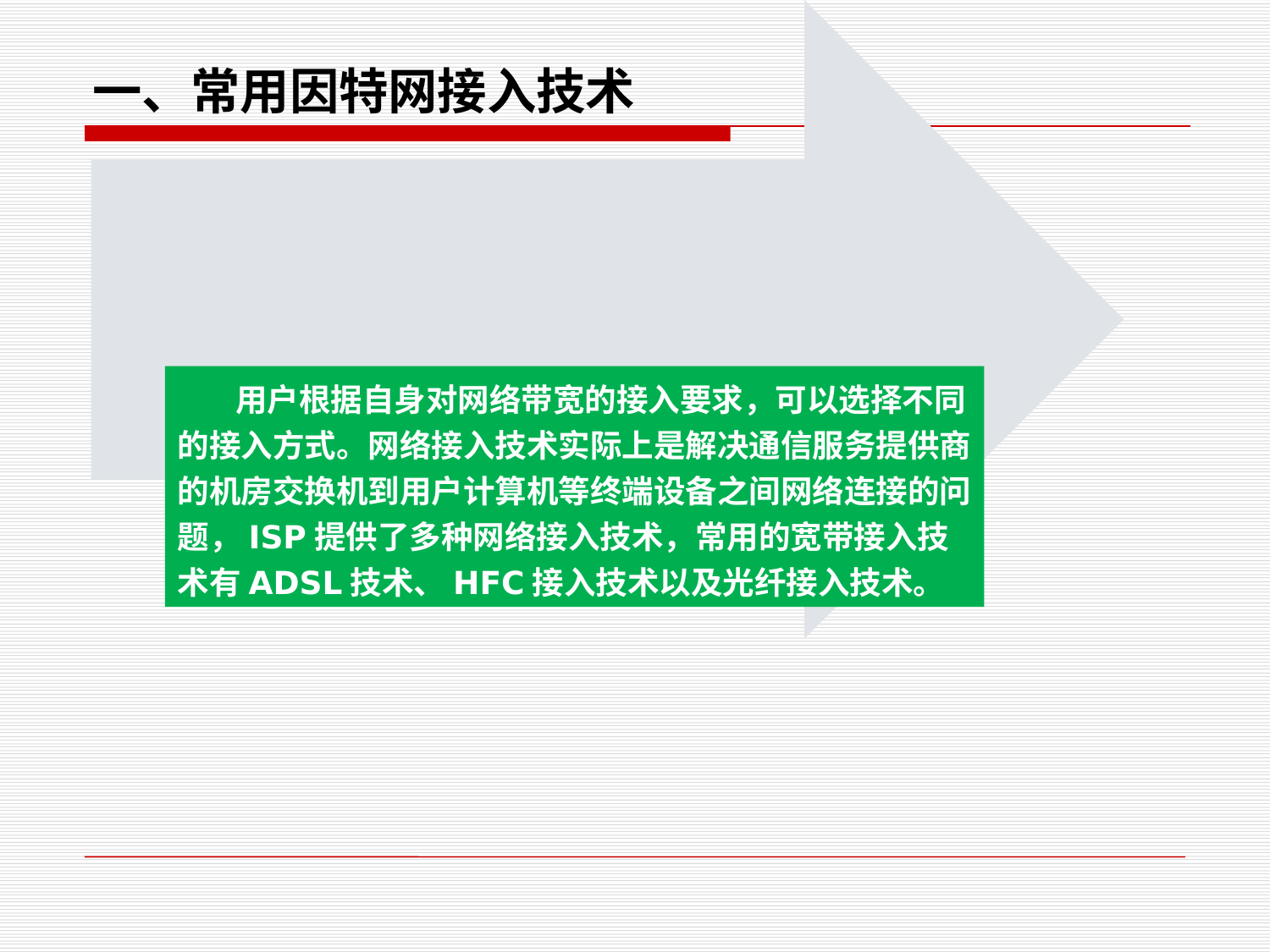

一、常用因特网接入技术

       用户根据自身对网络带宽的接入要求，可以选择不同的接入方式。网络接入技术实际上是解决通信服务提供商的机房交换机到用户计算机等终端设备之间网络连接的问题，ISP提供了多种网络接入技术，常用的宽带接入技术有ADSL技术、HFC接入技术以及光纤接入技术。
14